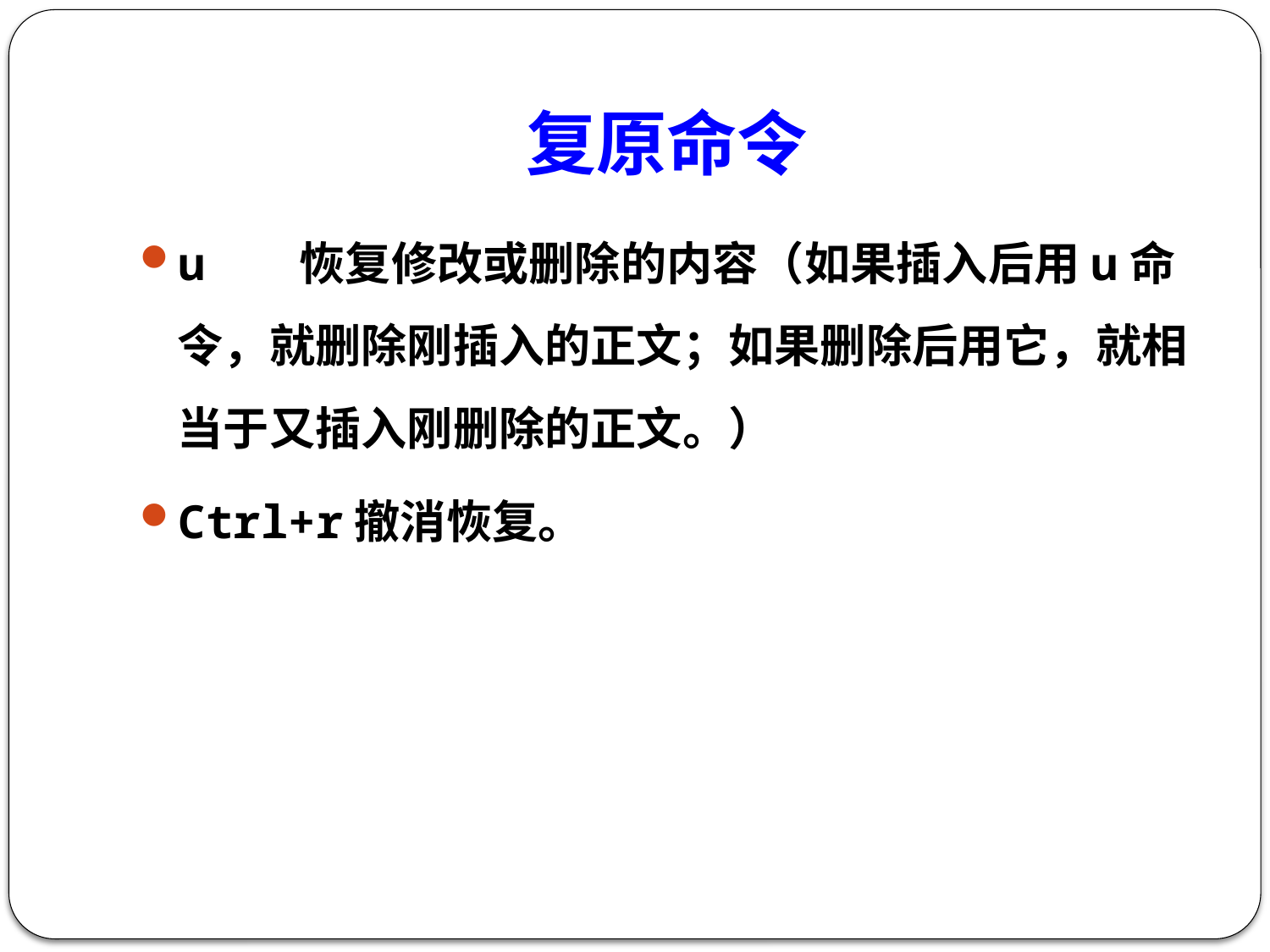

# 复原命令
u   恢复修改或删除的内容（如果插入后用u命令，就删除刚插入的正文；如果删除后用它，就相当于又插入刚删除的正文。）
Ctrl+r撤消恢复。